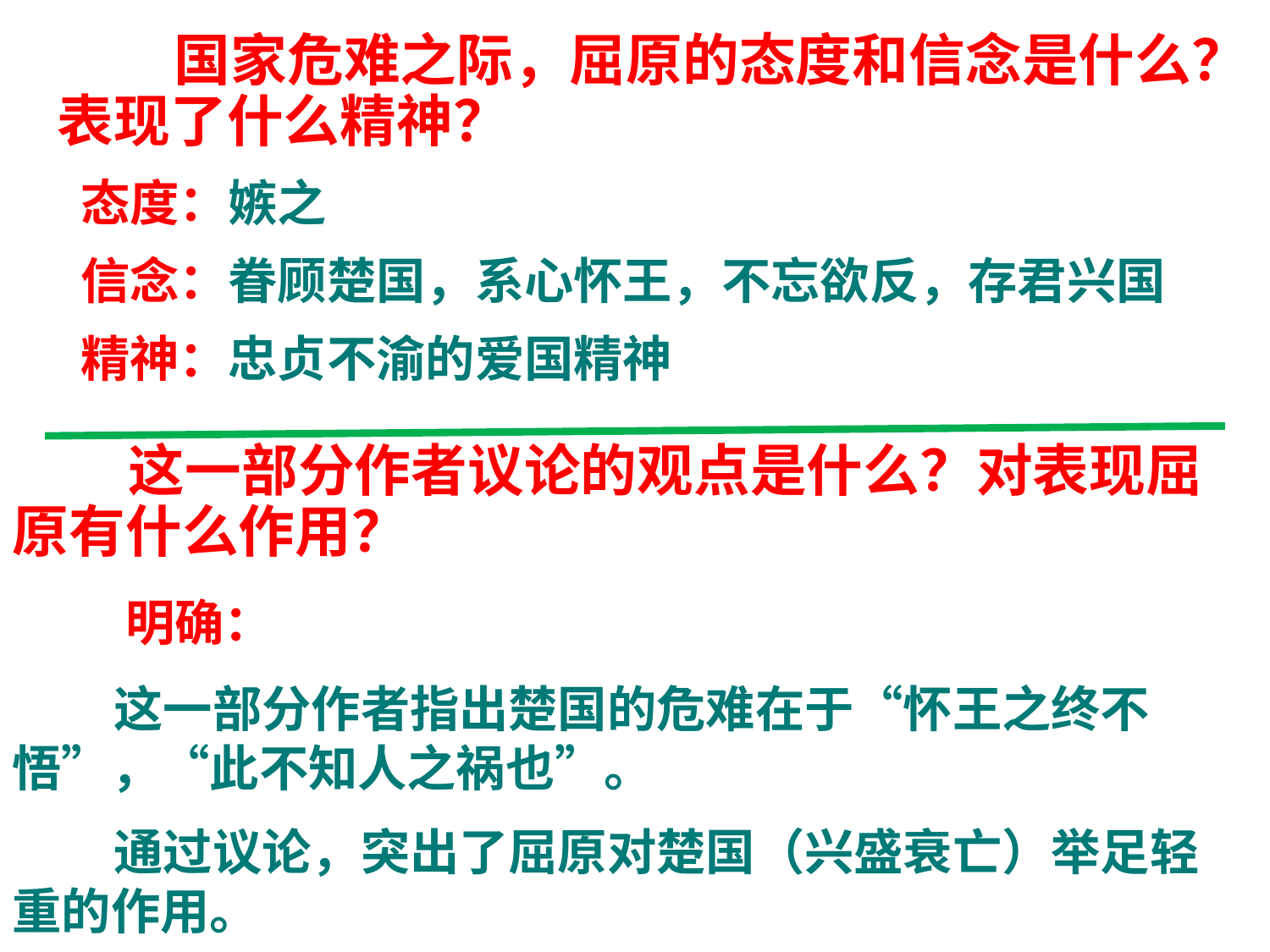

国家危难之际，屈原的态度和信念是什么？表现了什么精神？
 态度：嫉之
 信念：眷顾楚国，系心怀王，不忘欲反，存君兴国
 精神：忠贞不渝的爱国精神
         这一部分作者议论的观点是什么？对表现屈原有什么作用？
　　明确：
        这一部分作者指出楚国的危难在于“怀王之终不悟”，“此不知人之祸也”。
        通过议论，突出了屈原对楚国（兴盛衰亡）举足轻重的作用。